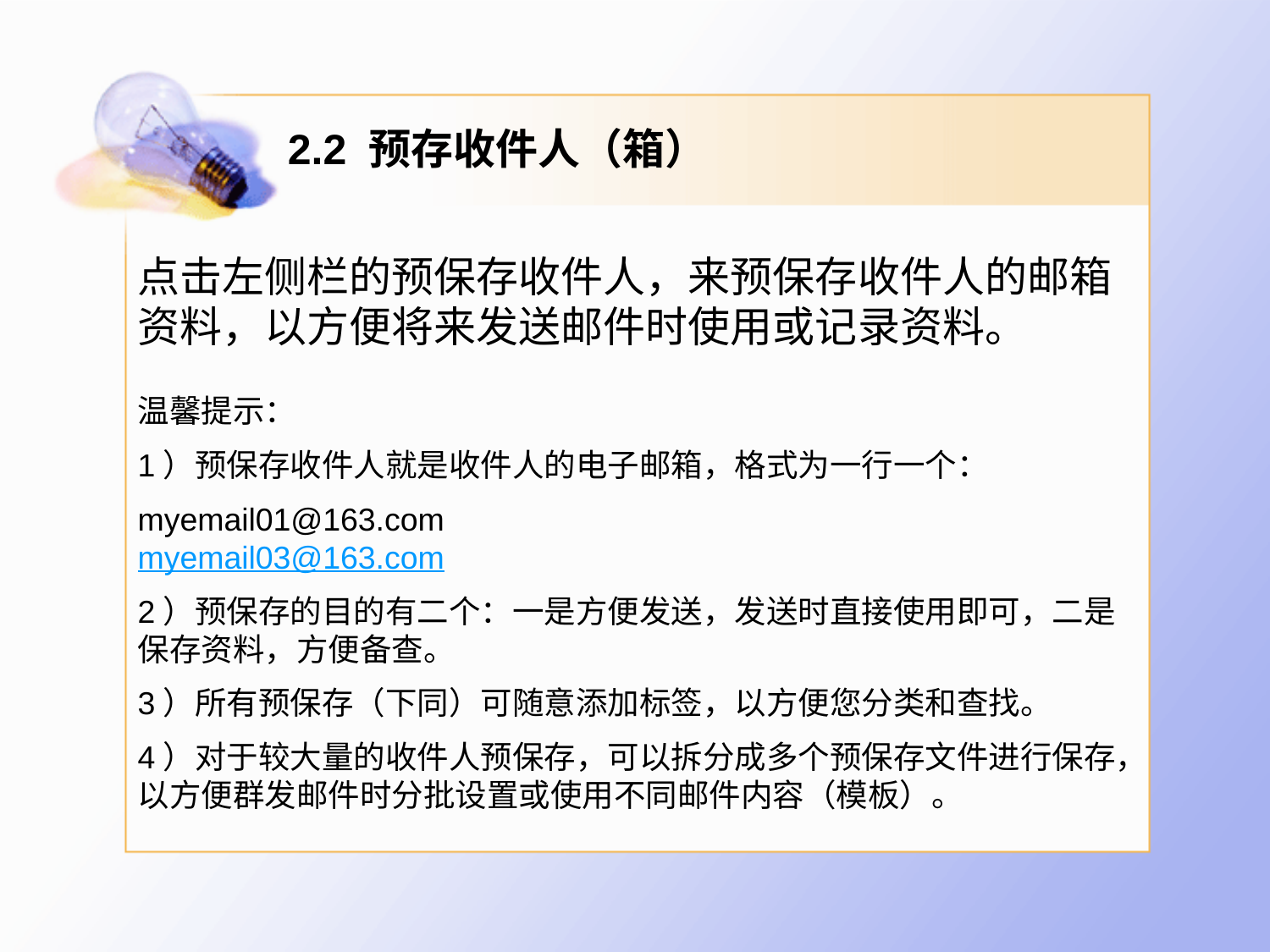

# 2.2 预存收件人（箱）
点击左侧栏的预保存收件人，来预保存收件人的邮箱资料，以方便将来发送邮件时使用或记录资料。

温馨提示：
1）预保存收件人就是收件人的电子邮箱，格式为一行一个：
myemail01@163.com
myemail03@163.com
2）预保存的目的有二个：一是方便发送，发送时直接使用即可，二是保存资料，方便备查。
3）所有预保存（下同）可随意添加标签，以方便您分类和查找。
4）对于较大量的收件人预保存，可以拆分成多个预保存文件进行保存，以方便群发邮件时分批设置或使用不同邮件内容（模板）。